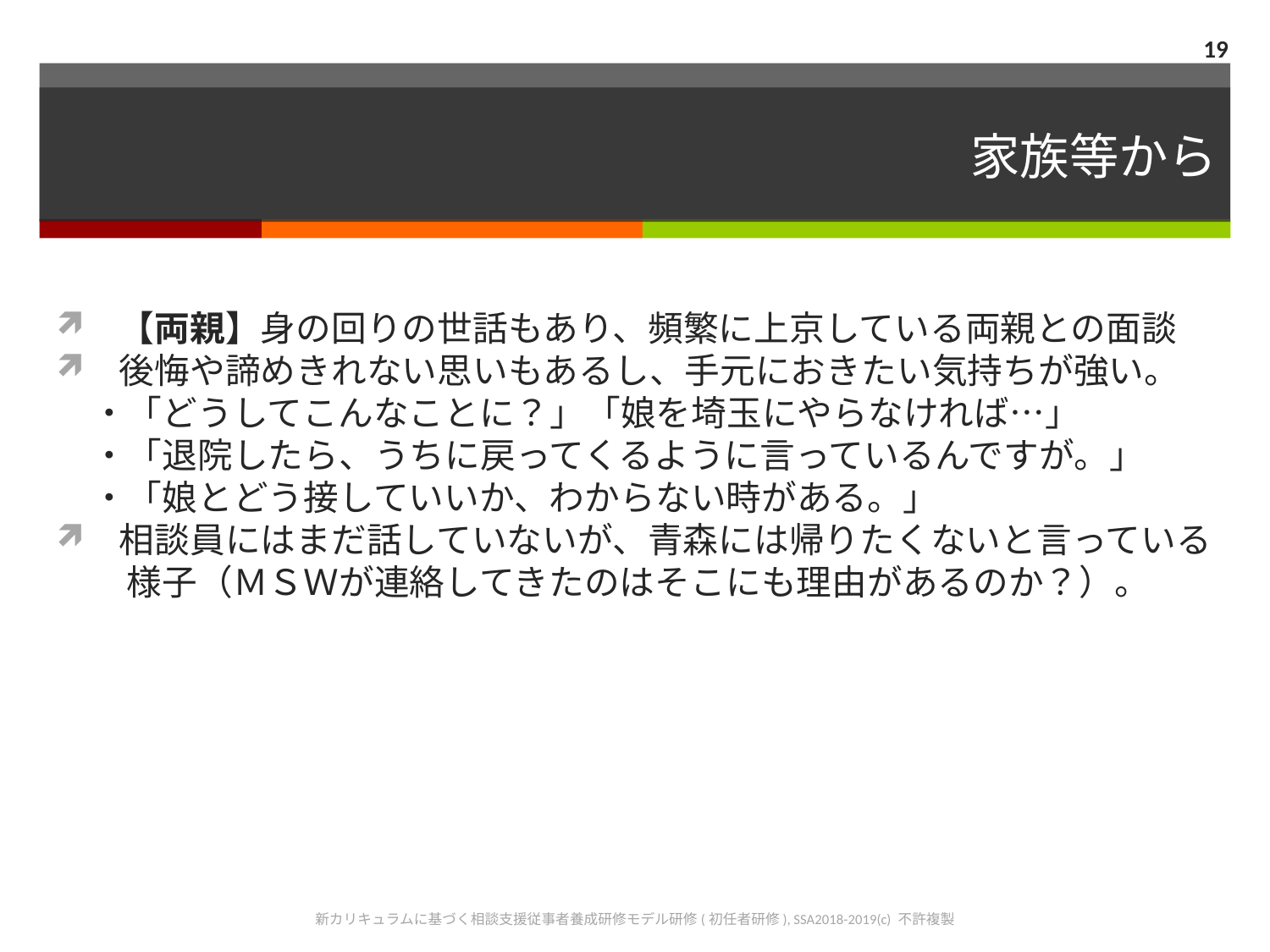

19
# 家族等から
【両親】身の回りの世話もあり、頻繁に上京している両親との面談
後悔や諦めきれない思いもあるし、手元におきたい気持ちが強い。
　・「どうしてこんなことに？」「娘を埼玉にやらなければ…」
　・「退院したら、うちに戻ってくるように言っているんですが。」
　・「娘とどう接していいか、わからない時がある。」
相談員にはまだ話していないが、青森には帰りたくないと言っている
　　様子（ＭＳＷが連絡してきたのはそこにも理由があるのか？）。
新カリキュラムに基づく相談支援従事者養成研修モデル研修(初任者研修), SSA2018-2019(c) 不許複製